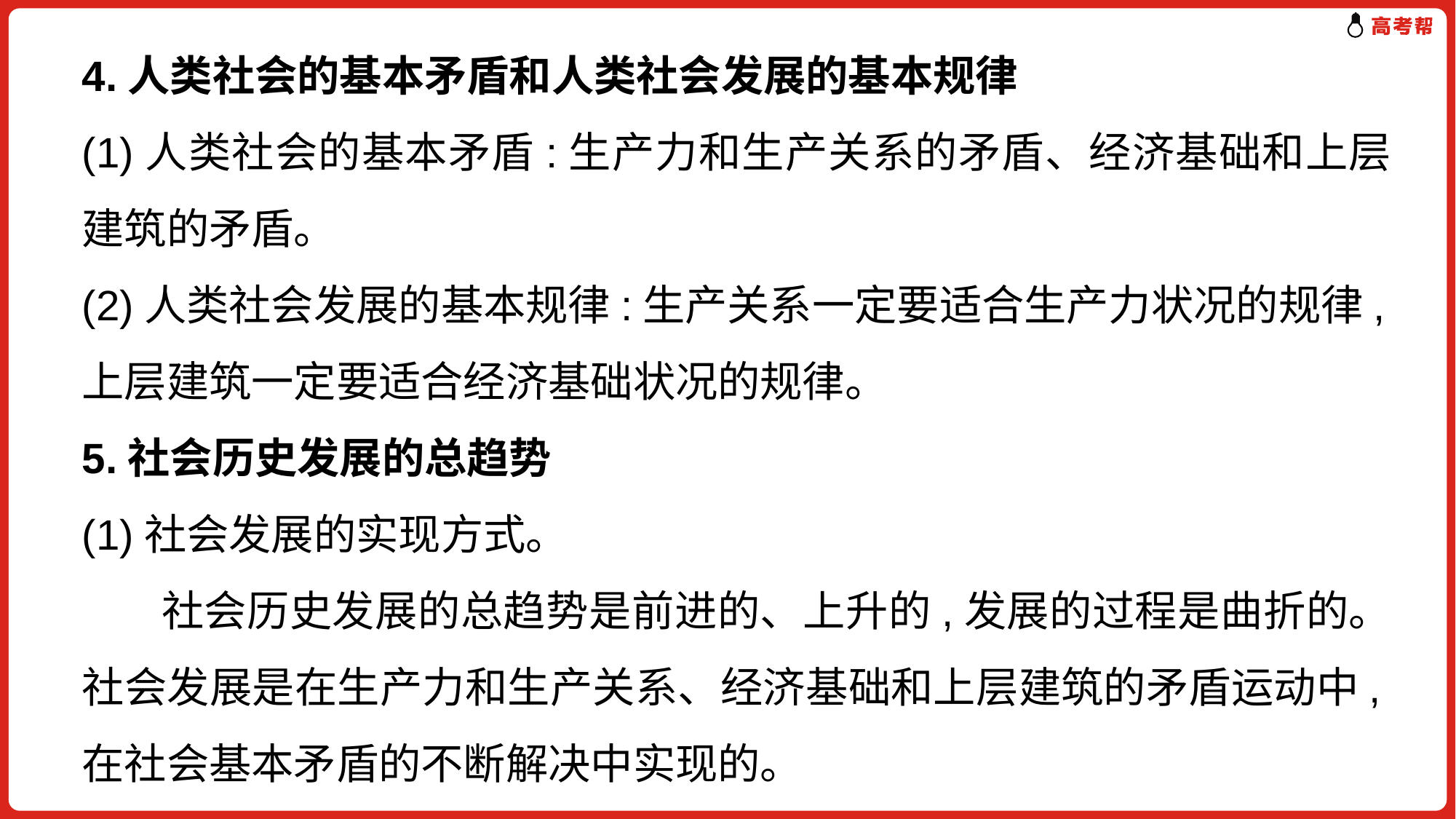

4.人类社会的基本矛盾和人类社会发展的基本规律
(1)人类社会的基本矛盾:生产力和生产关系的矛盾、经济基础和上层建筑的矛盾。
(2)人类社会发展的基本规律:生产关系一定要适合生产力状况的规律,上层建筑一定要适合经济基础状况的规律。
5.社会历史发展的总趋势
(1)社会发展的实现方式。
       社会历史发展的总趋势是前进的、上升的,发展的过程是曲折的。社会发展是在生产力和生产关系、经济基础和上层建筑的矛盾运动中,在社会基本矛盾的不断解决中实现的。